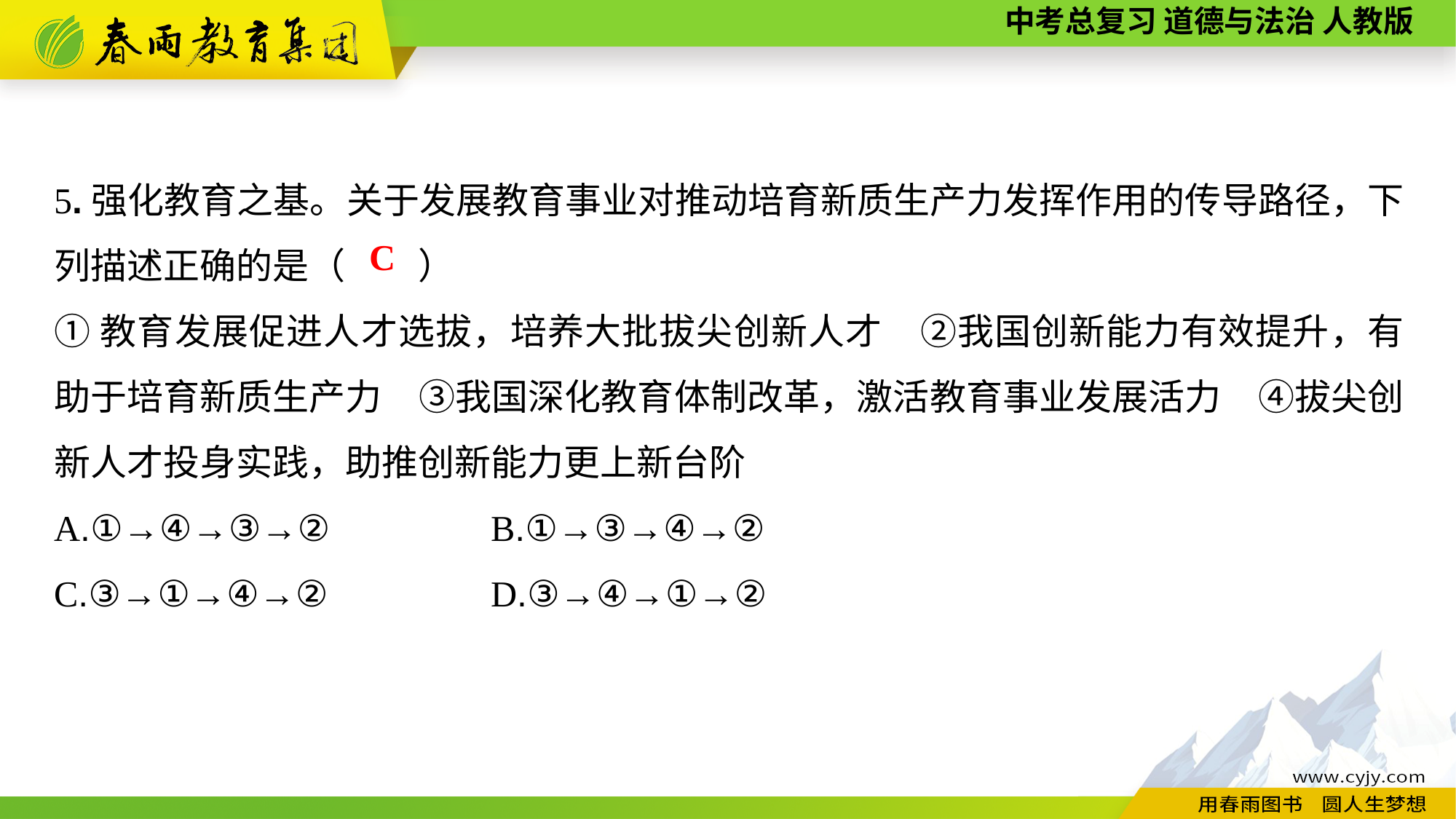

5.强化教育之基。关于发展教育事业对推动培育新质生产力发挥作用的传导路径，下列描述正确的是（　　）
①教育发展促进人才选拔，培养大批拔尖创新人才　②我国创新能力有效提升，有助于培育新质生产力　③我国深化教育体制改革，激活教育事业发展活力　④拔尖创新人才投身实践，助推创新能力更上新台阶
A.①→④→③→②		B.①→③→④→②
C.③→①→④→②		D.③→④→①→②
C